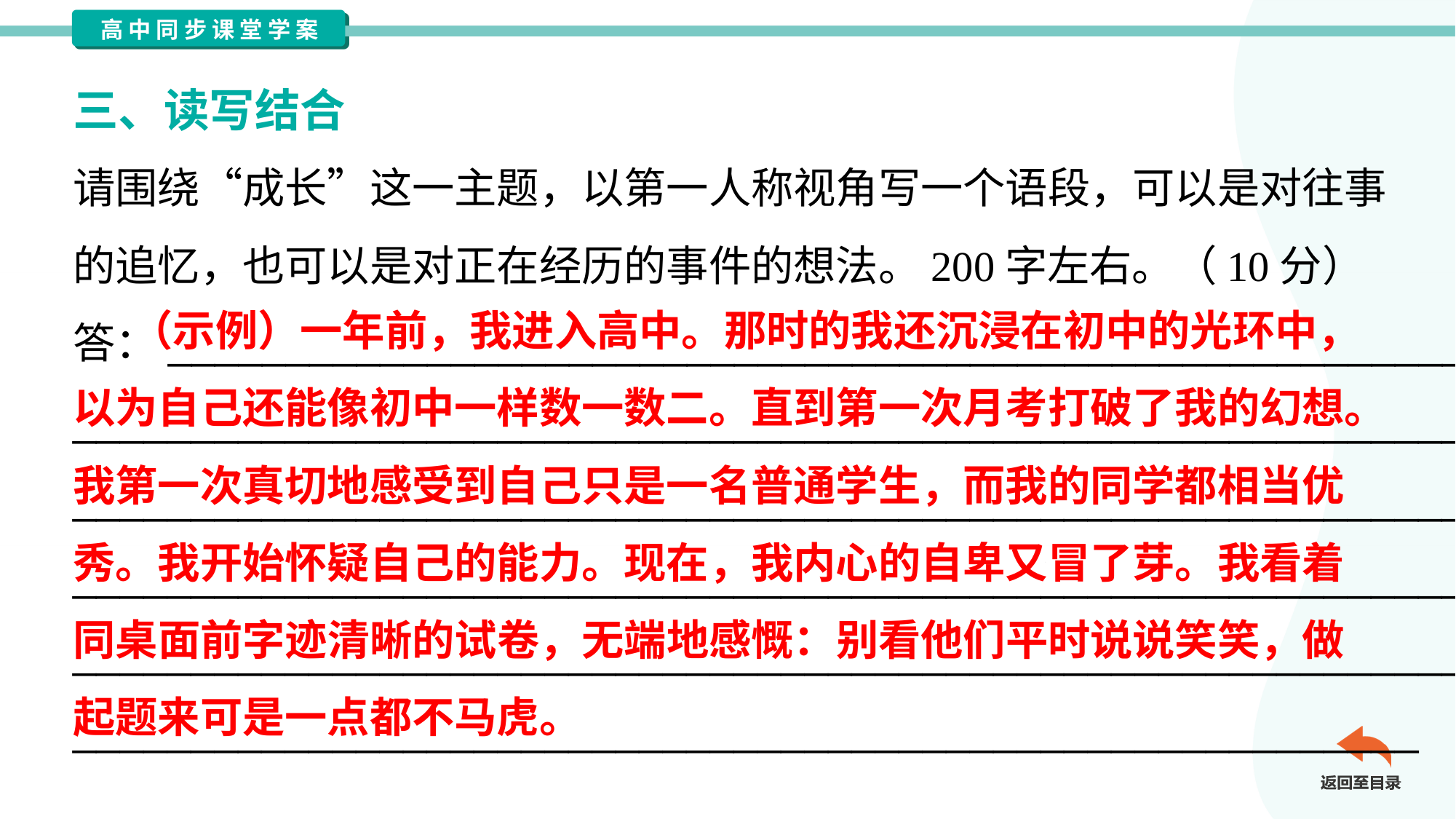

三、读写结合
请围绕“成长”这一主题，以第一人称视角写一个语段，可以是对往事
的追忆，也可以是对正在经历的事件的想法。200字左右。（10分）
答：_________________________________________________________
_____________________________________________________________
_____________________________________________________________
_____________________________________________________________
_____________________________________________________________
_________________________________________________________
     （示例）一年前，我进入高中。那时的我还沉浸在初中的光环中，
以为自己还能像初中一样数一数二。直到第一次月考打破了我的幻想。
我第一次真切地感受到自己只是一名普通学生，而我的同学都相当优
秀。我开始怀疑自己的能力。现在，我内心的自卑又冒了芽。我看着
同桌面前字迹清晰的试卷，无端地感慨：别看他们平时说说笑笑，做
起题来可是一点都不马虎。